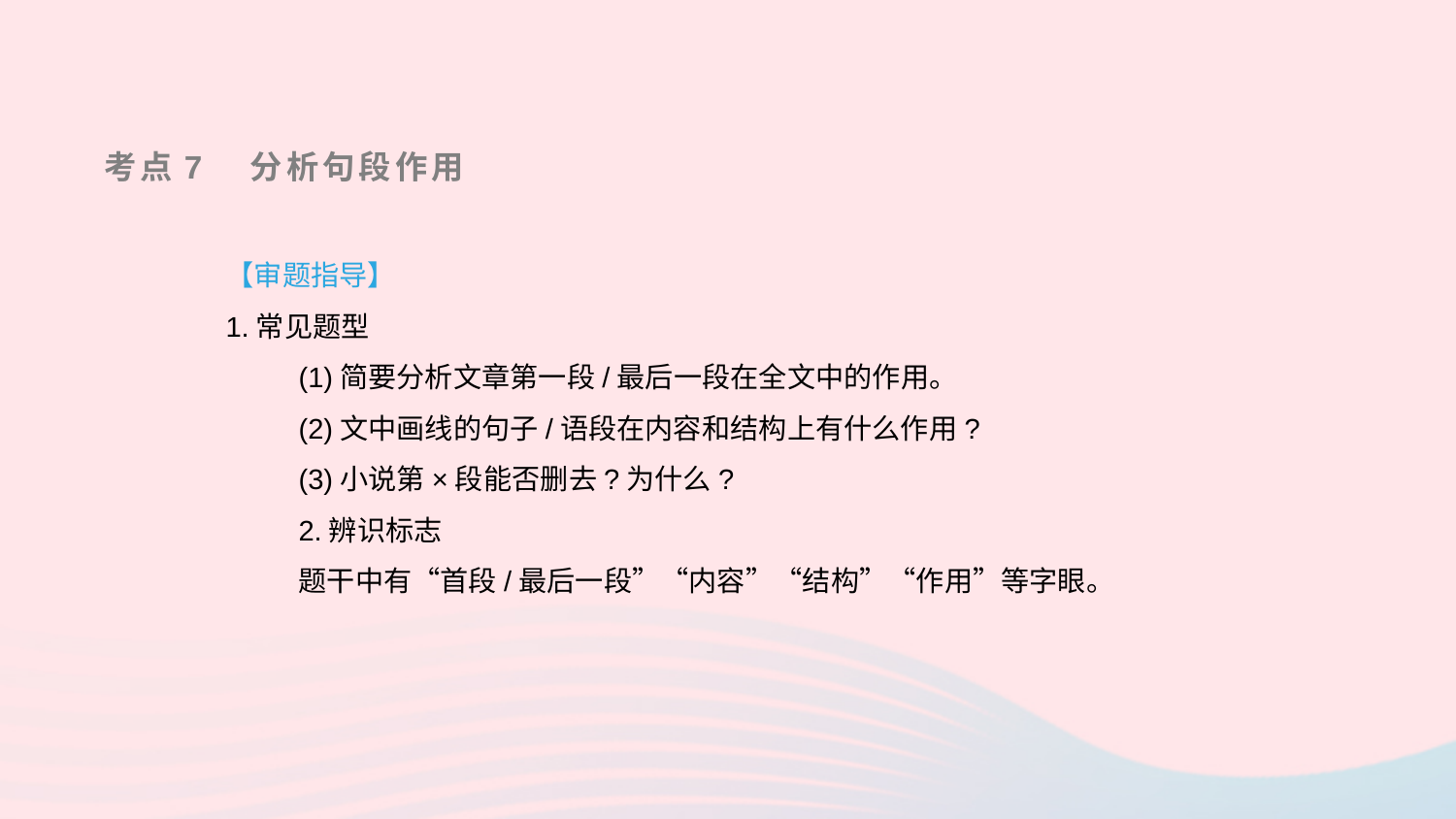

考点7　分析句段作用
【审题指导】
1.常见题型
(1)简要分析文章第一段/最后一段在全文中的作用。
(2)文中画线的句子/语段在内容和结构上有什么作用?
(3)小说第×段能否删去?为什么?
2.辨识标志
题干中有“首段/最后一段”“内容”“结构”“作用”等字眼。